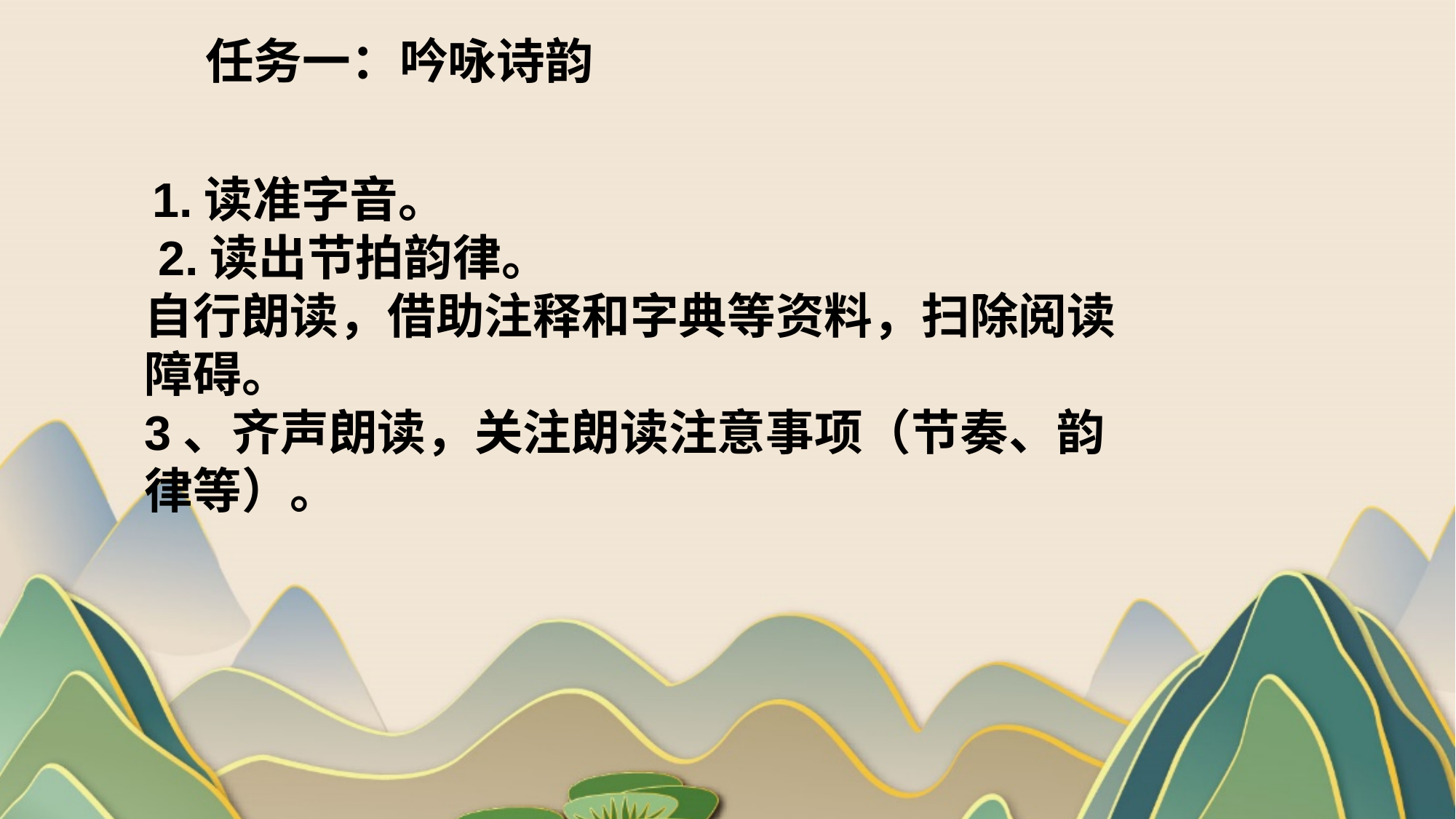

任务一：吟咏诗韵
 1.读准字音。
 2.读出节拍韵律。
自行朗读，借助注释和字典等资料，扫除阅读障碍。
3、齐声朗读，关注朗读注意事项（节奏、韵律等）。